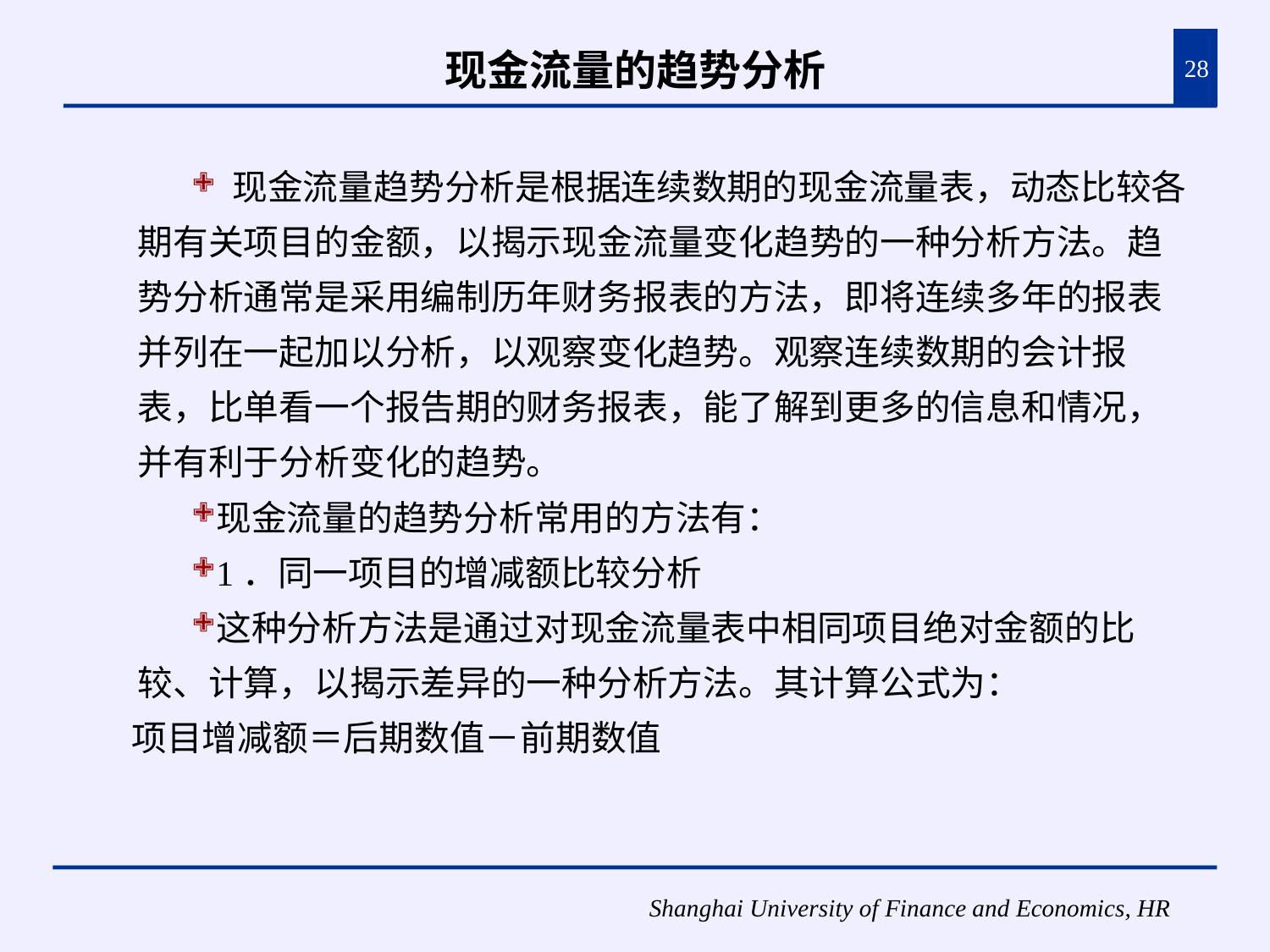

# 现金流量的趋势分析
28
 现金流量趋势分析是根据连续数期的现金流量表，动态比较各期有关项目的金额，以揭示现金流量变化趋势的一种分析方法。趋势分析通常是采用编制历年财务报表的方法，即将连续多年的报表并列在一起加以分析，以观察变化趋势。观察连续数期的会计报表，比单看一个报告期的财务报表，能了解到更多的信息和情况，并有利于分析变化的趋势。
现金流量的趋势分析常用的方法有：
1．同一项目的增减额比较分析
这种分析方法是通过对现金流量表中相同项目绝对金额的比较、计算，以揭示差异的一种分析方法。其计算公式为：
项目增减额＝后期数值－前期数值